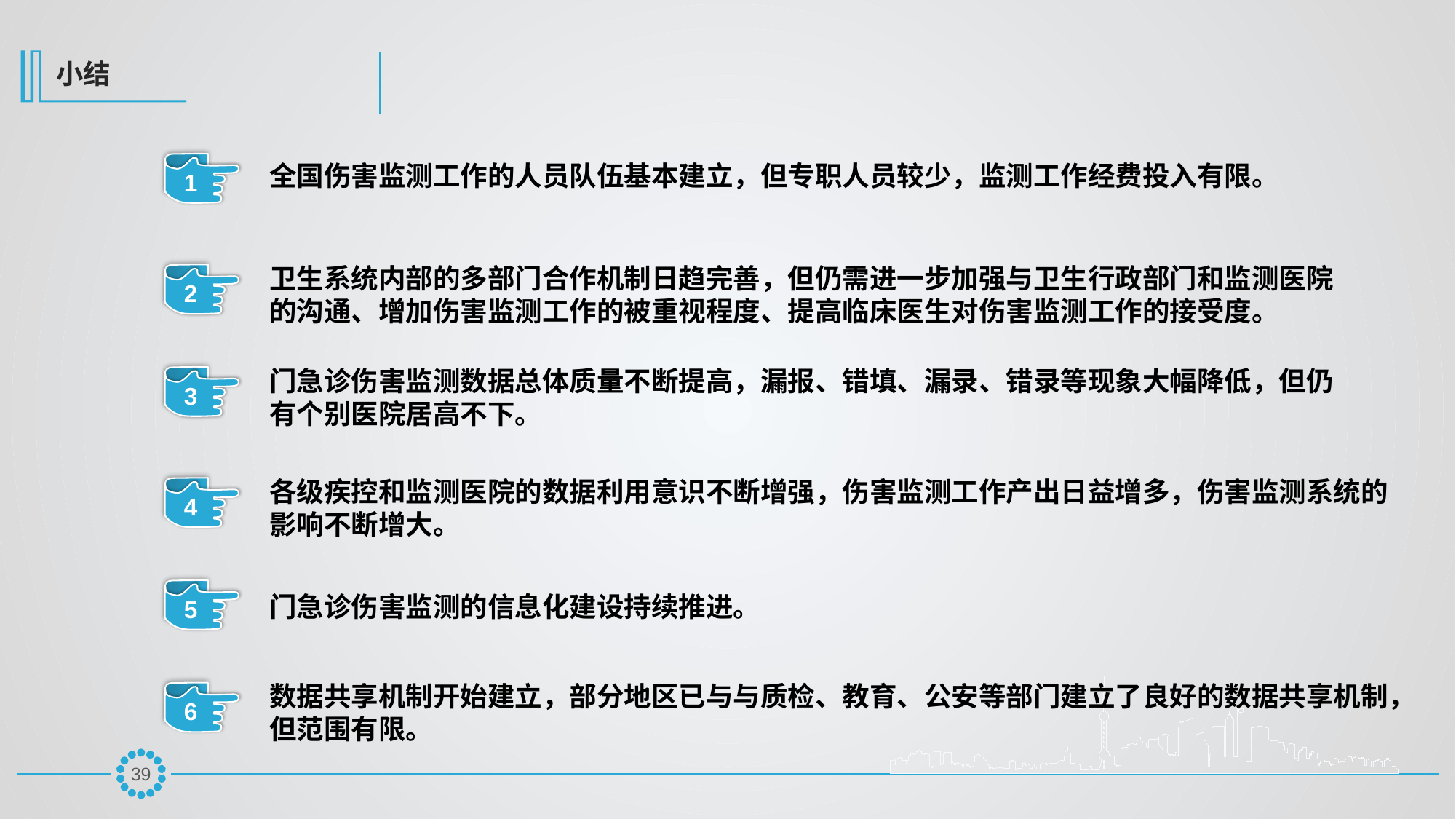

小结

1
全国伤害监测工作的人员队伍基本建立，但专职人员较少，监测工作经费投入有限。
卫生系统内部的多部门合作机制日趋完善，但仍需进一步加强与卫生行政部门和监测医院的沟通、增加伤害监测工作的被重视程度、提高临床医生对伤害监测工作的接受度。

2
门急诊伤害监测数据总体质量不断提高，漏报、错填、漏录、错录等现象大幅降低，但仍有个别医院居高不下。

3
各级疾控和监测医院的数据利用意识不断增强，伤害监测工作产出日益增多，伤害监测系统的影响不断增大。

4

5
门急诊伤害监测的信息化建设持续推进。
数据共享机制开始建立，部分地区已与与质检、教育、公安等部门建立了良好的数据共享机制，但范围有限。

6
39